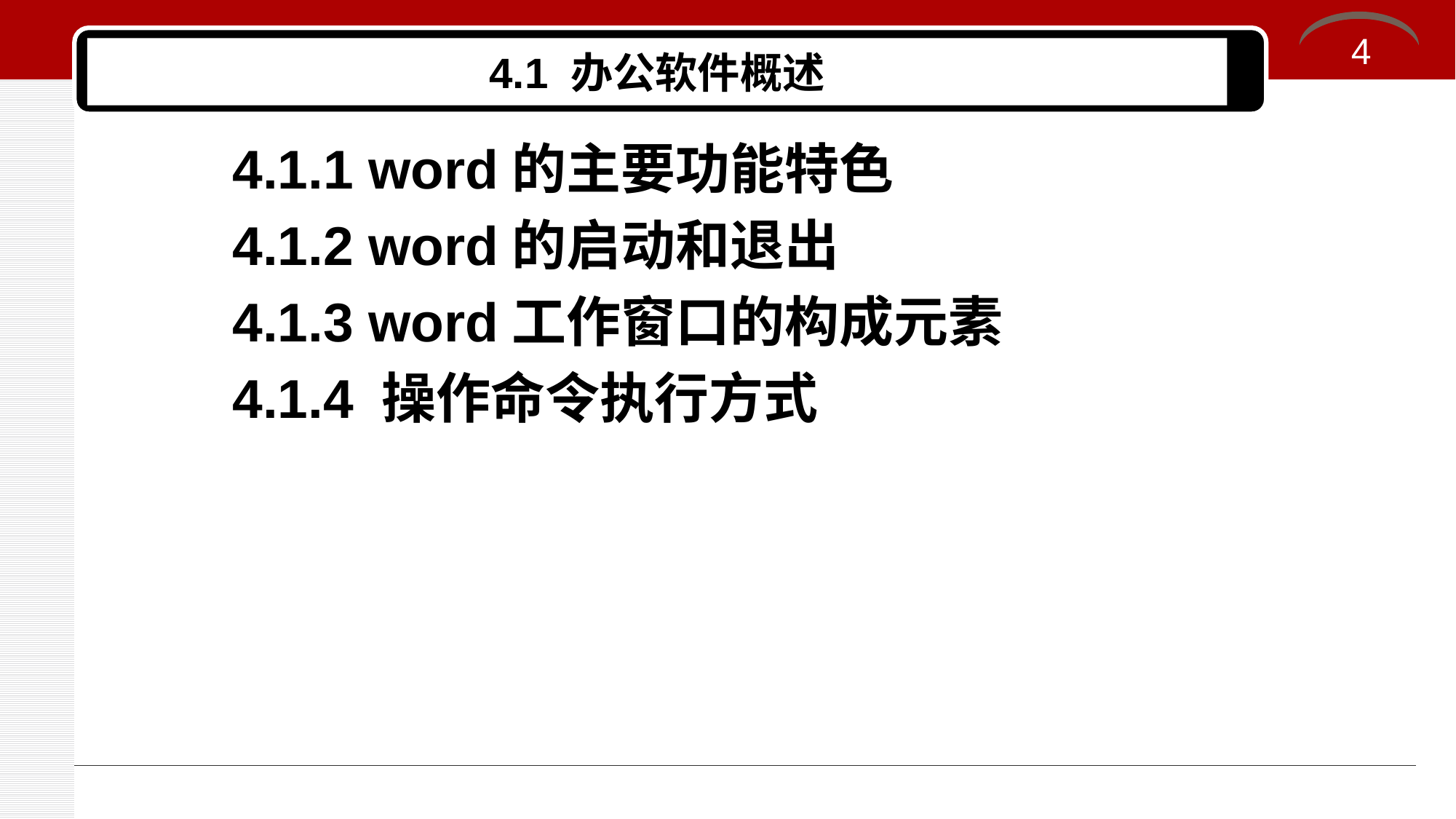

4
# 4.1 办公软件概述
4.1.1 word的主要功能特色
4.1.2 word的启动和退出
4.1.3 word工作窗口的构成元素
4.1.4 操作命令执行方式